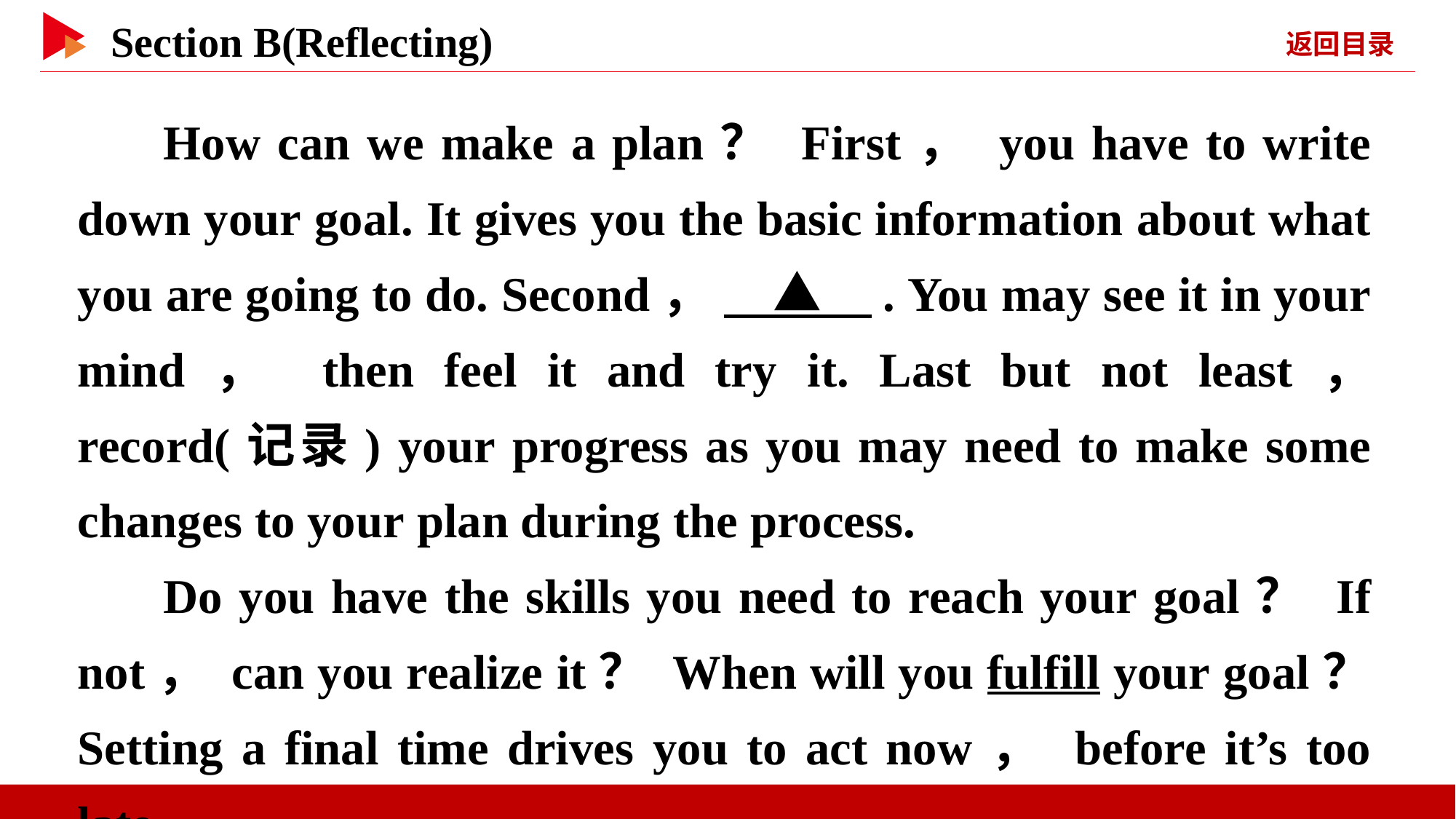

How can we make a plan？ First， you have to write down your goal. It gives you the basic information about what you are going to do. Second， 　▲　. You may see it in your mind， then feel it and try it. Last but not least， record(记录) your progress as you may need to make some changes to your plan during the process.
Do you have the skills you need to reach your goal？ If not， can you realize it？ When will you fulfill your goal？ Setting a final time drives you to act now， before it’s too late.